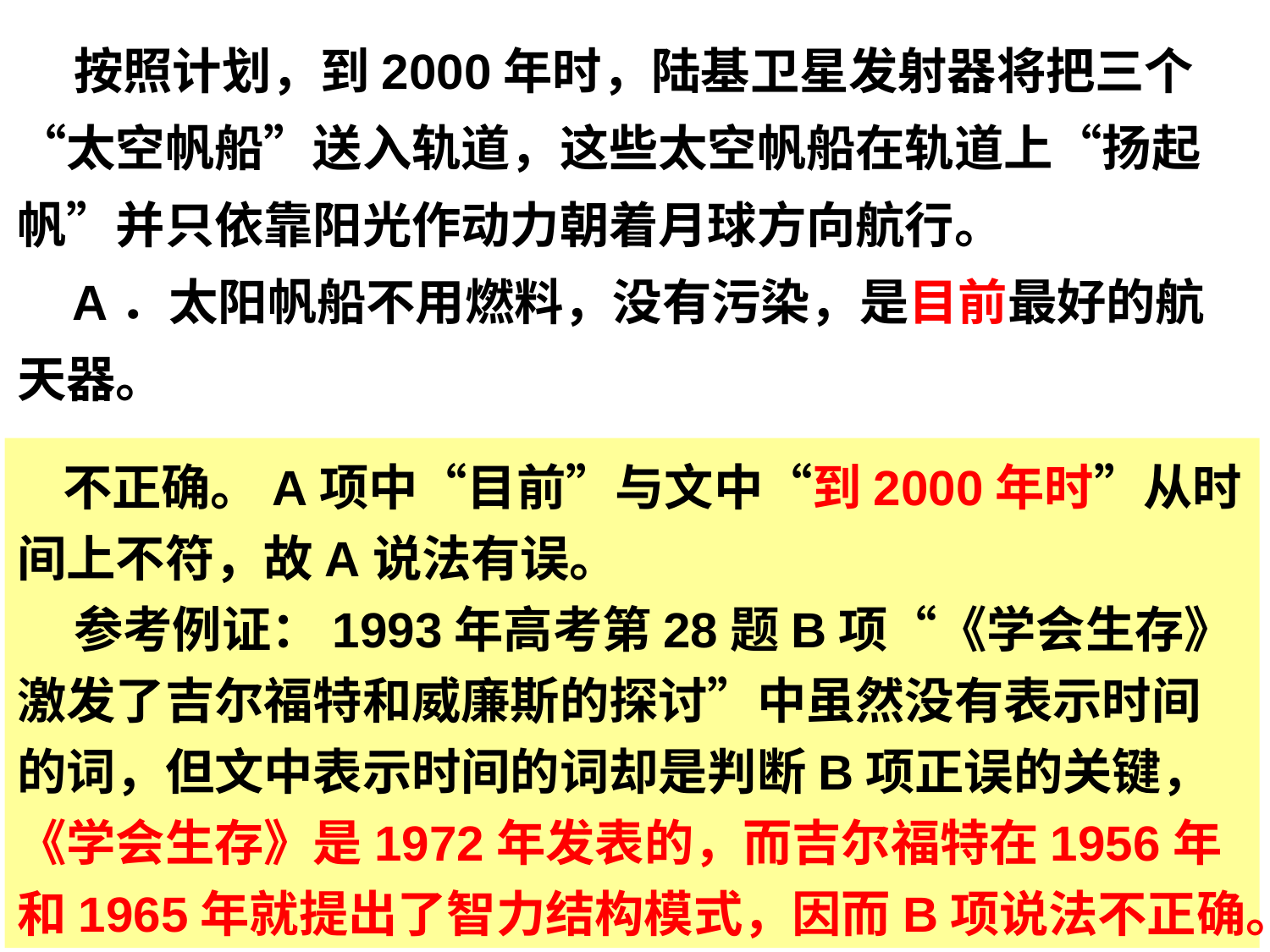

按照计划，到2000年时，陆基卫星发射器将把三个“太空帆船”送入轨道，这些太空帆船在轨道上“扬起帆”并只依靠阳光作动力朝着月球方向航行。
    A．太阳帆船不用燃料，没有污染，是目前最好的航天器。
   不正确。A项中“目前”与文中“到2000年时”从时间上不符，故A说法有误。
    参考例证：1993年高考第28题B项“《学会生存》激发了吉尔福特和威廉斯的探讨”中虽然没有表示时间的词，但文中表示时间的词却是判断B项正误的关键，《学会生存》是1972年发表的，而吉尔福特在1956年和1965年就提出了智力结构模式，因而B项说法不正确。